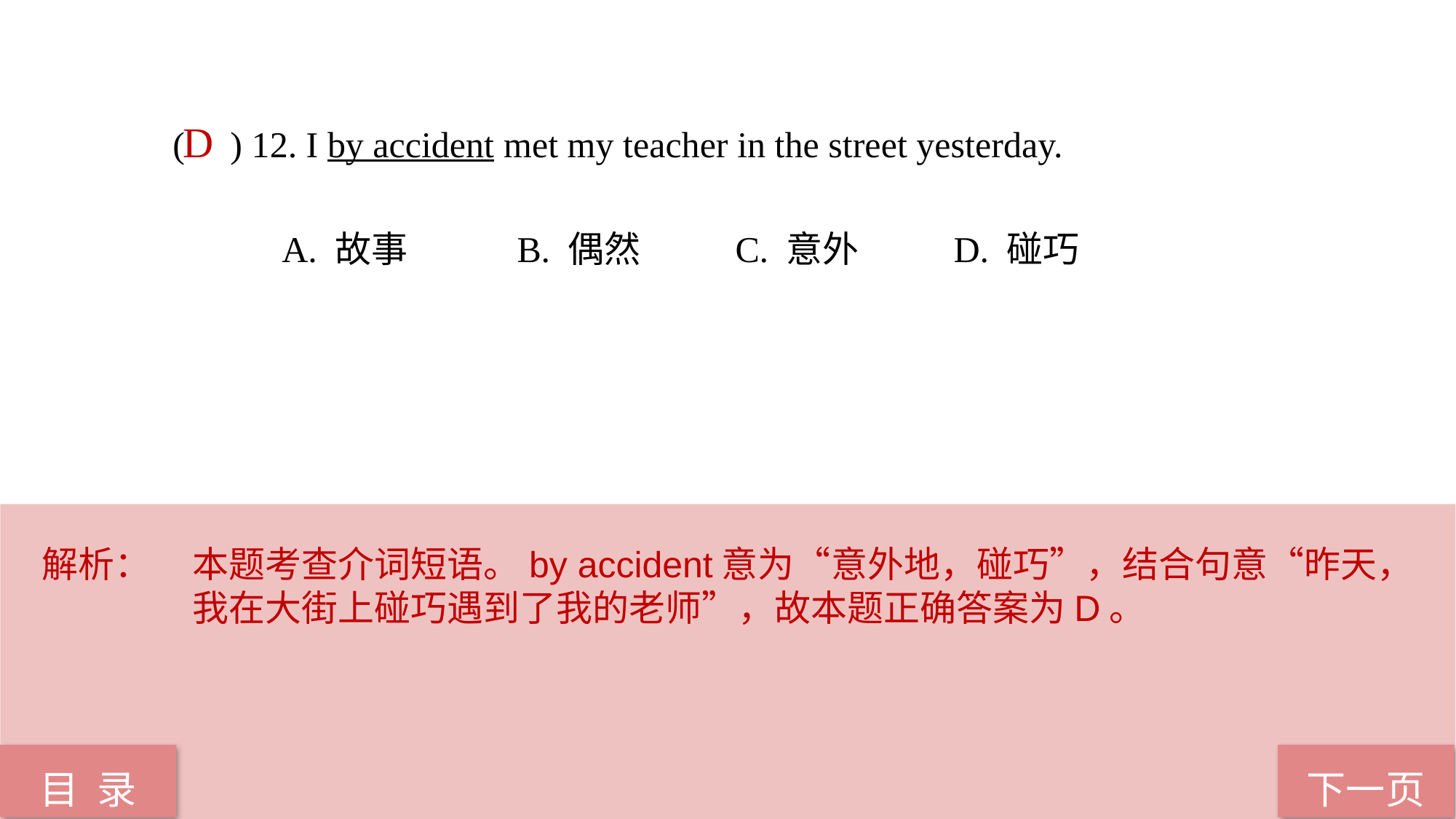

(     ) 12. I by accident met my teacher in the street yesterday.

	A. 故事	 B. 偶然	 C. 意外	 D. 碰巧
D
解析：	本题考查介词短语。by accident意为“意外地，碰巧”，结合句意“昨天，我在大街上碰巧遇到了我的老师”，故本题正确答案为D。